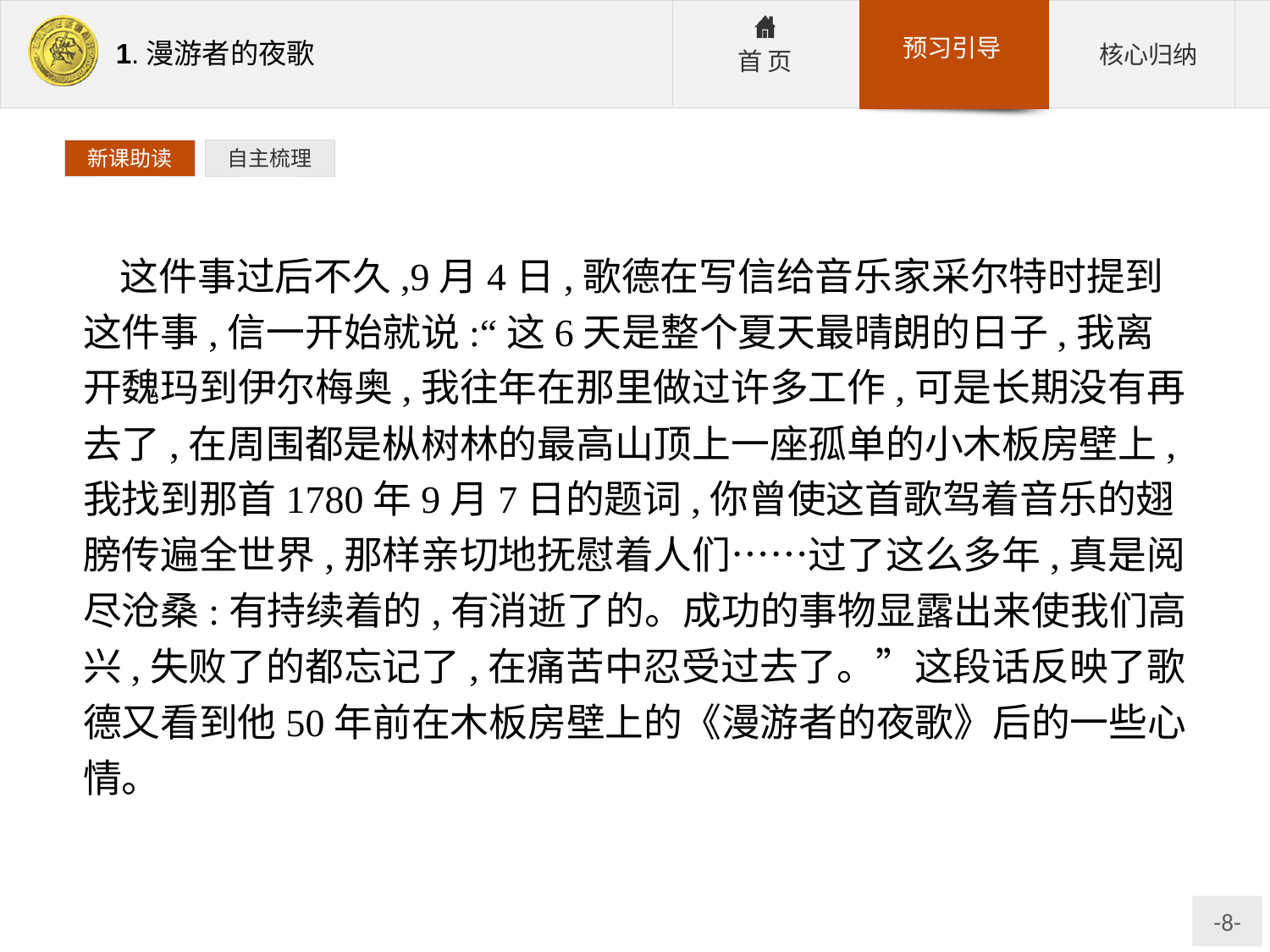

新课助读
自主梳理
这件事过后不久,9月4日,歌德在写信给音乐家采尔特时提到这件事,信一开始就说:“这6天是整个夏天最晴朗的日子,我离开魏玛到伊尔梅奥,我往年在那里做过许多工作,可是长期没有再去了,在周围都是枞树林的最高山顶上一座孤单的小木板房壁上,我找到那首1780年9月7日的题词,你曾使这首歌驾着音乐的翅膀传遍全世界,那样亲切地抚慰着人们……过了这么多年,真是阅尽沧桑:有持续着的,有消逝了的。成功的事物显露出来使我们高兴,失败了的都忘记了,在痛苦中忍受过去了。”这段话反映了歌德又看到他50年前在木板房壁上的《漫游者的夜歌》后的一些心情。